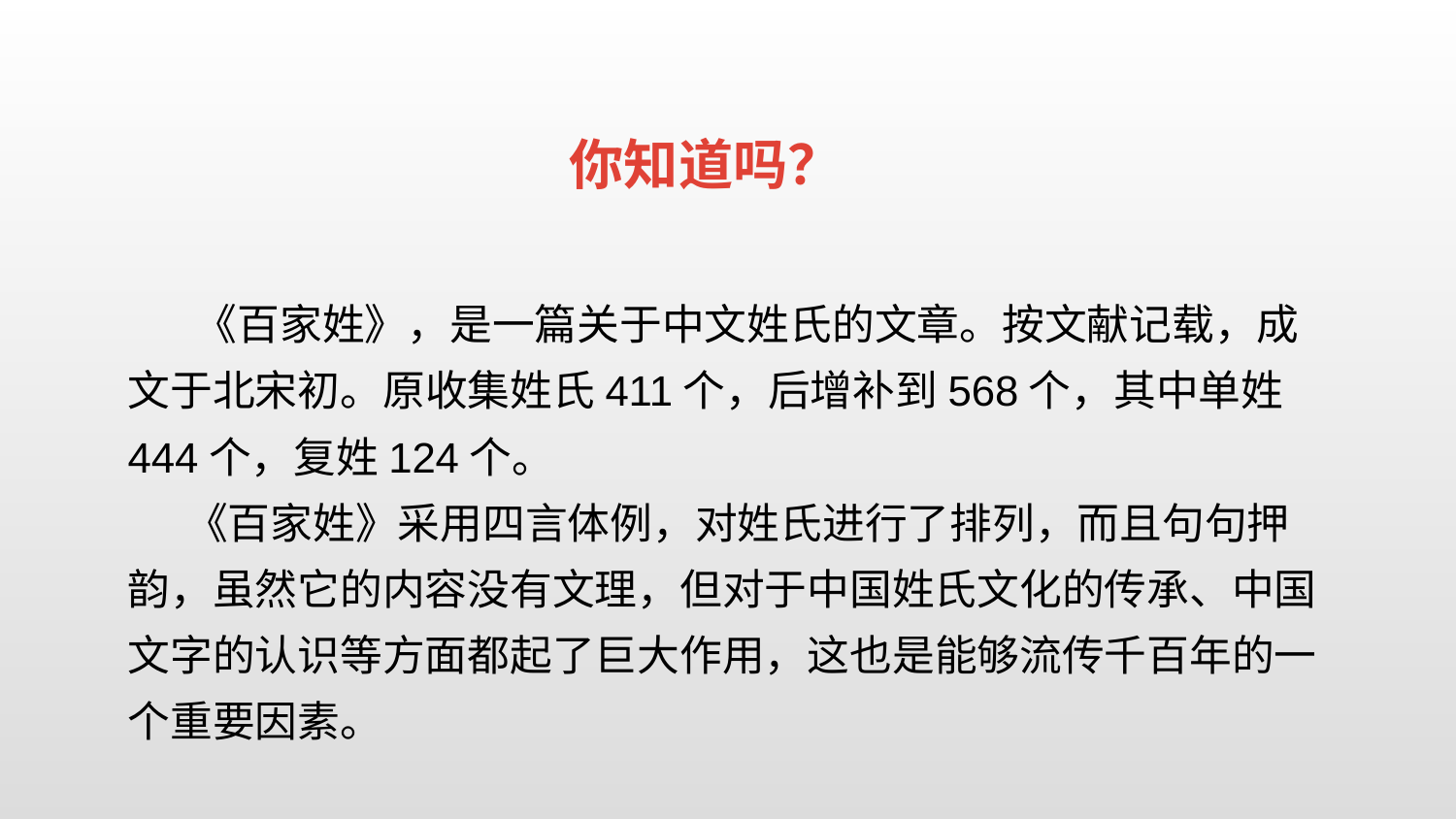

你知道吗？
      《百家姓》，是一篇关于中文姓氏的文章。按文献记载，成文于北宋初。原收集姓氏411个，后增补到568个，其中单姓444个，复姓124个。
     《百家姓》采用四言体例，对姓氏进行了排列，而且句句押韵，虽然它的内容没有文理，但对于中国姓氏文化的传承、中国文字的认识等方面都起了巨大作用，这也是能够流传千百年的一个重要因素。